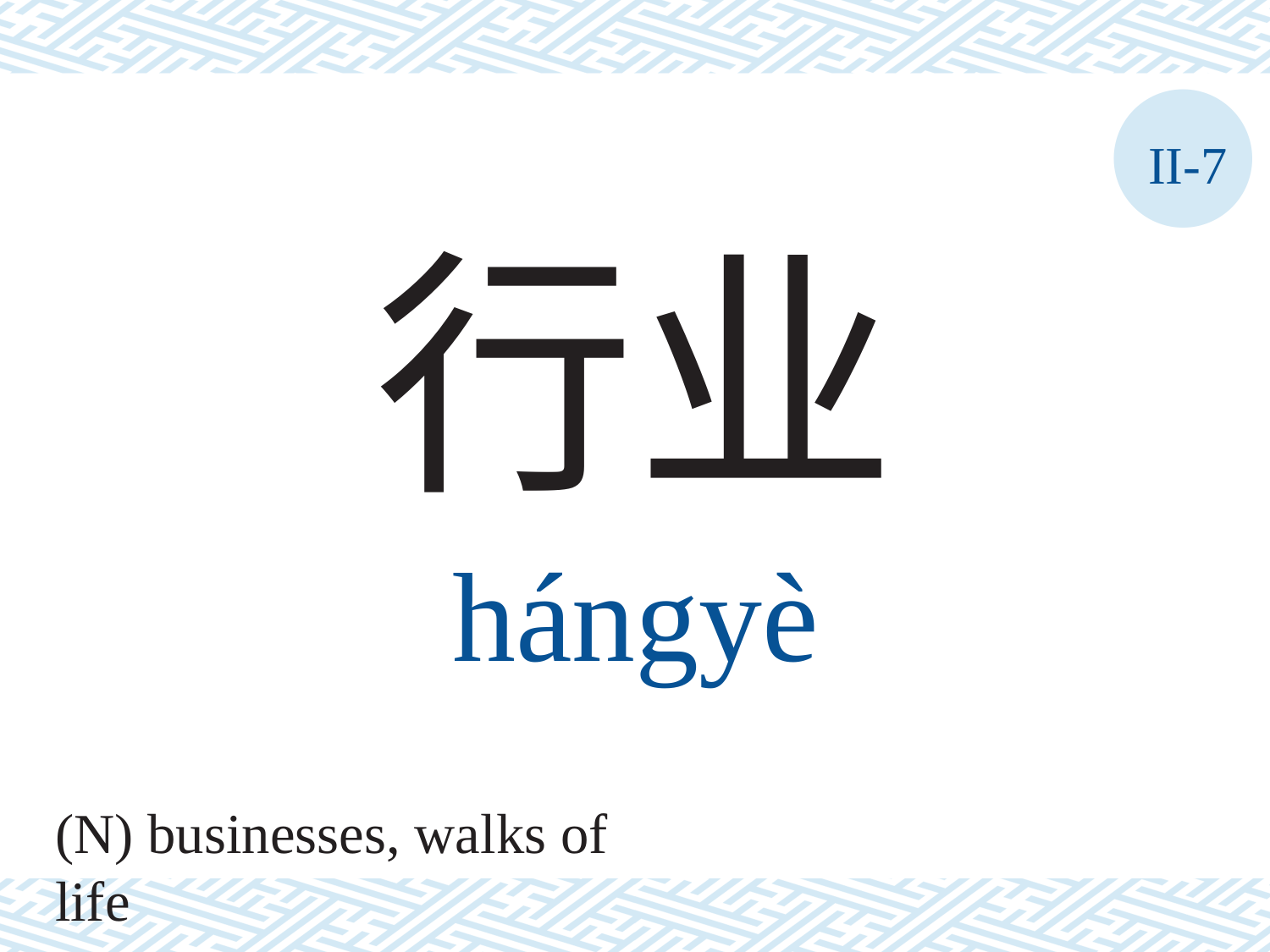

II-7
行业
hángyè
(N) businesses, walks of life